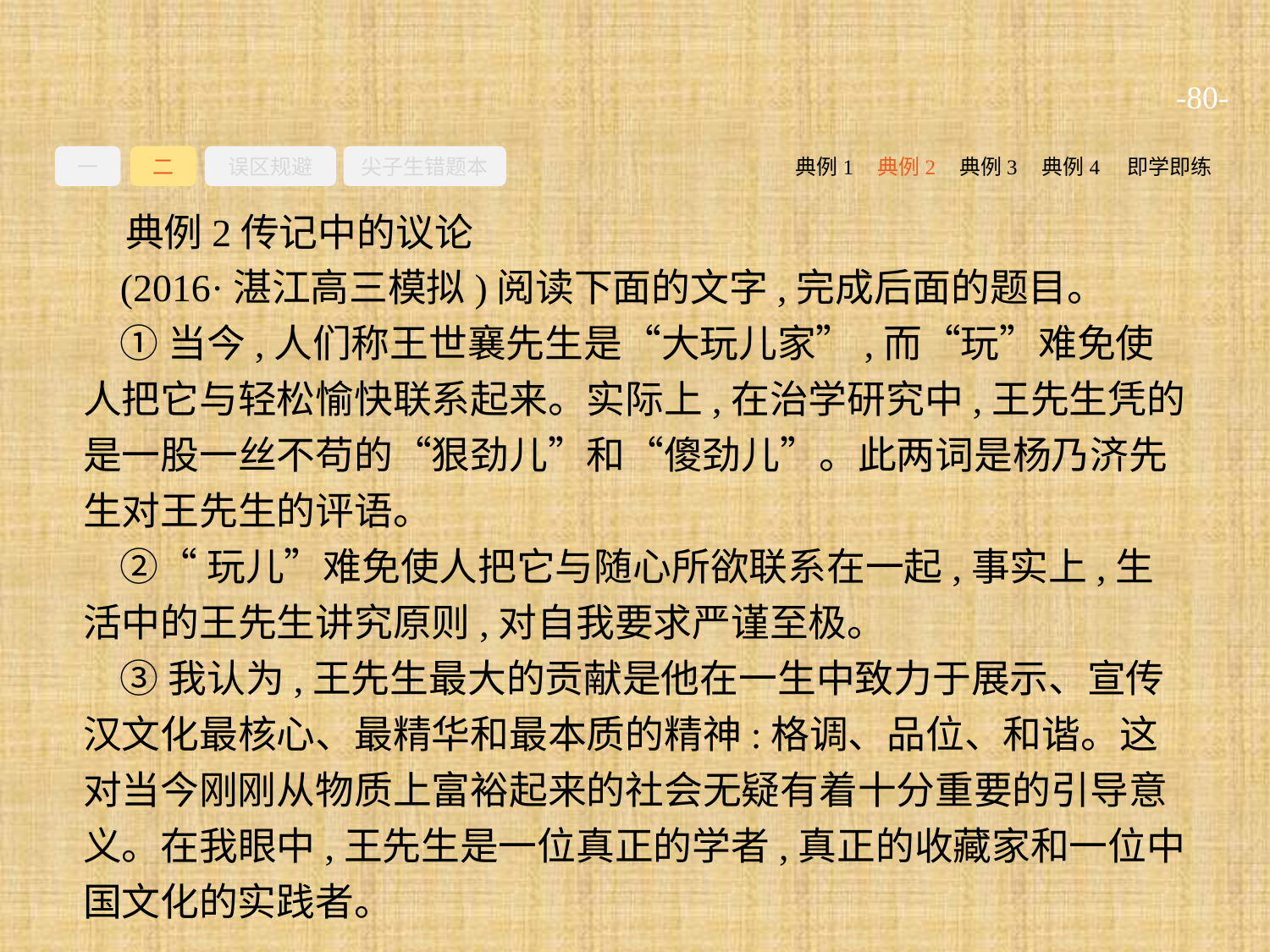

-80-
一
二
误区规避
尖子生错题本
典例2
典例3
典例4
即学即练
典例1
典例2传记中的议论
(2016·湛江高三模拟)阅读下面的文字,完成后面的题目。
①当今,人们称王世襄先生是“大玩儿家”,而“玩”难免使人把它与轻松愉快联系起来。实际上,在治学研究中,王先生凭的是一股一丝不苟的“狠劲儿”和“傻劲儿”。此两词是杨乃济先生对王先生的评语。
②“玩儿”难免使人把它与随心所欲联系在一起,事实上,生活中的王先生讲究原则,对自我要求严谨至极。
③我认为,王先生最大的贡献是他在一生中致力于展示、宣传汉文化最核心、最精华和最本质的精神:格调、品位、和谐。这对当今刚刚从物质上富裕起来的社会无疑有着十分重要的引导意义。在我眼中,王先生是一位真正的学者,真正的收藏家和一位中国文化的实践者。